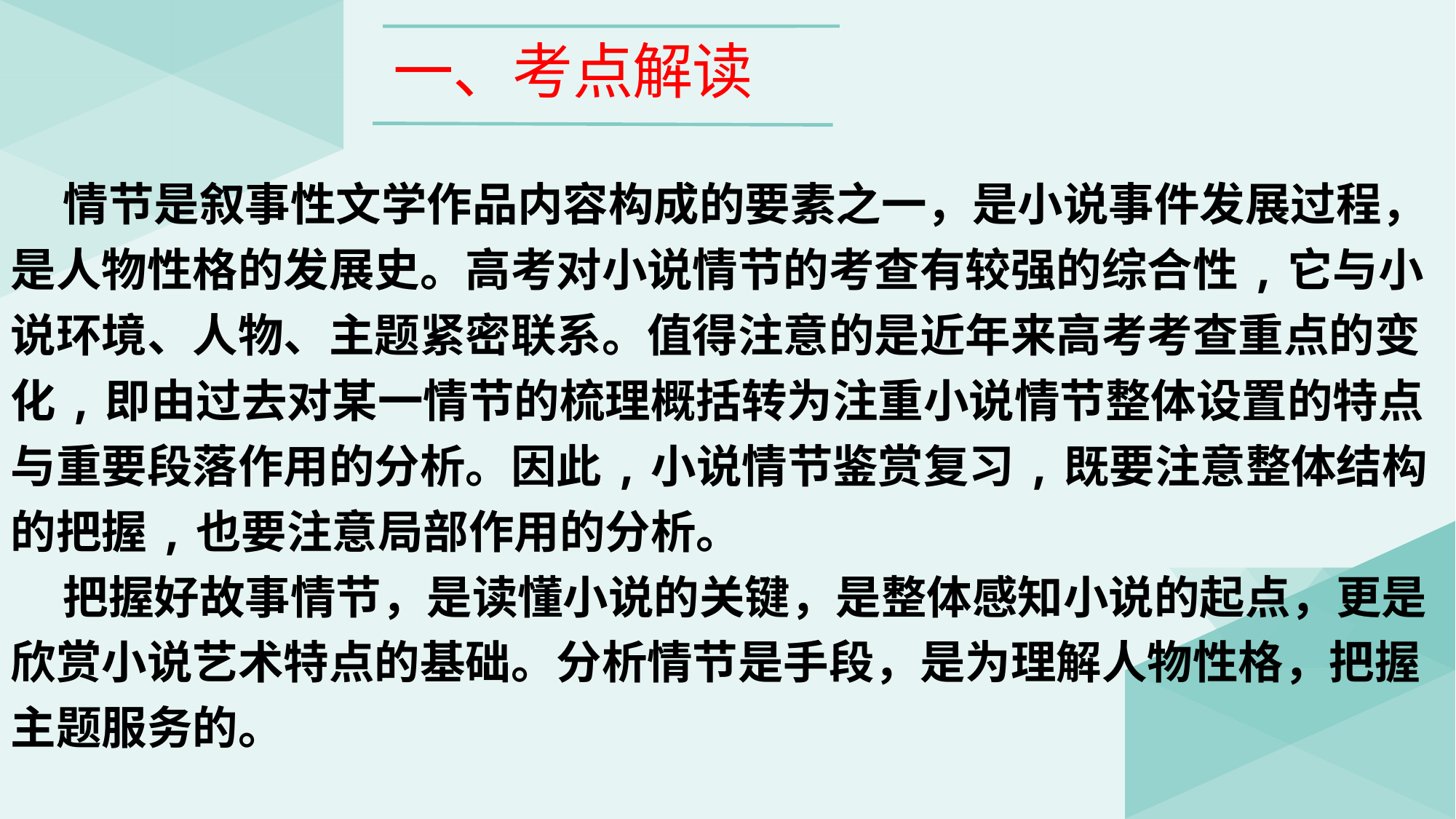

一、考点解读
    情节是叙事性文学作品内容构成的要素之一，是小说事件发展过程，是人物性格的发展史。高考对小说情节的考查有较强的综合性,它与小说环境、人物、主题紧密联系。值得注意的是近年来高考考查重点的变化,即由过去对某一情节的梳理概括转为注重小说情节整体设置的特点与重要段落作用的分析。因此,小说情节鉴赏复习,既要注意整体结构的把握,也要注意局部作用的分析。
    把握好故事情节，是读懂小说的关键，是整体感知小说的起点，更是欣赏小说艺术特点的基础。分析情节是手段，是为理解人物性格，把握主题服务的。